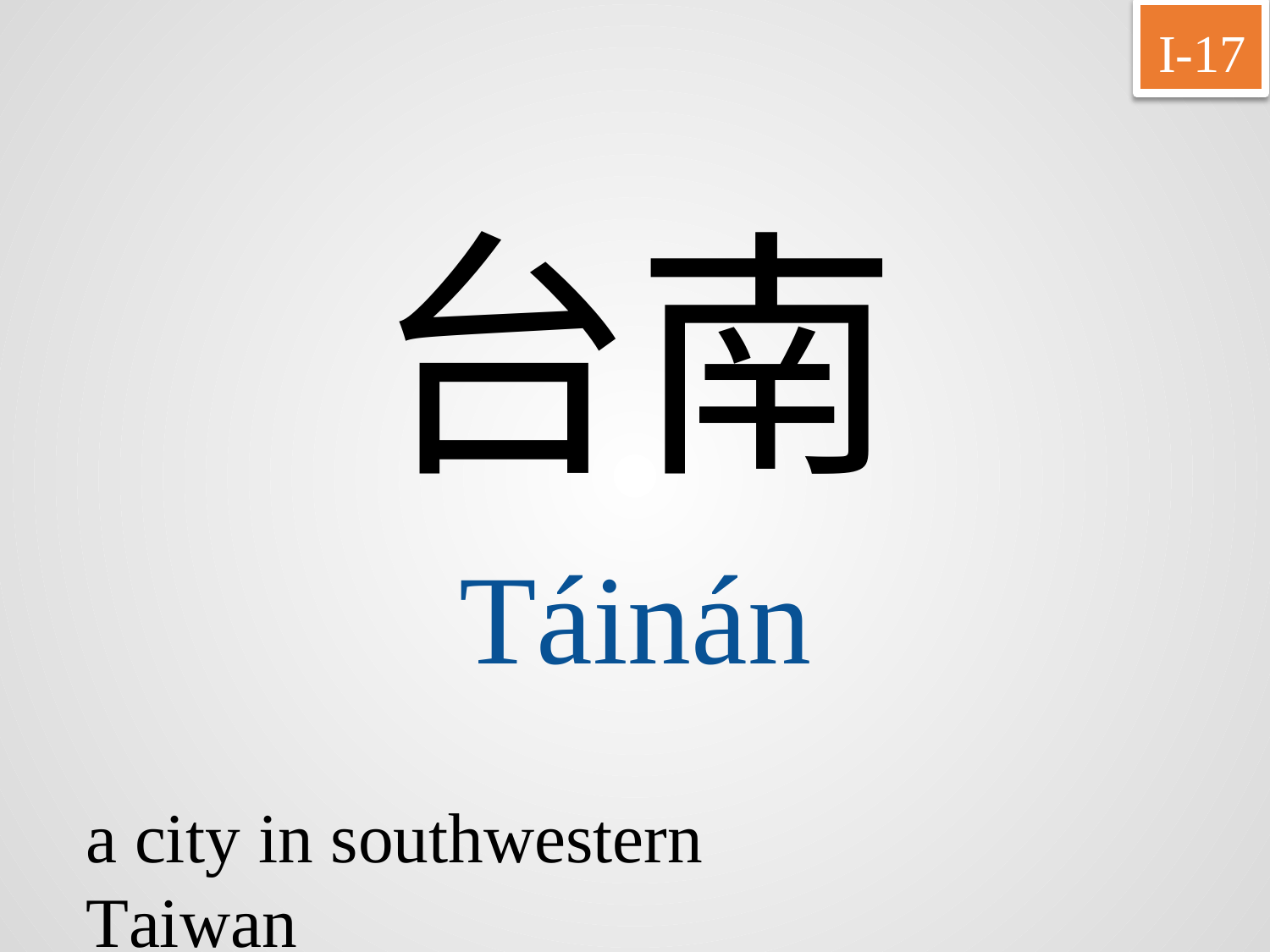

I-17

台南
Táinán
a city in southwestern Taiwan